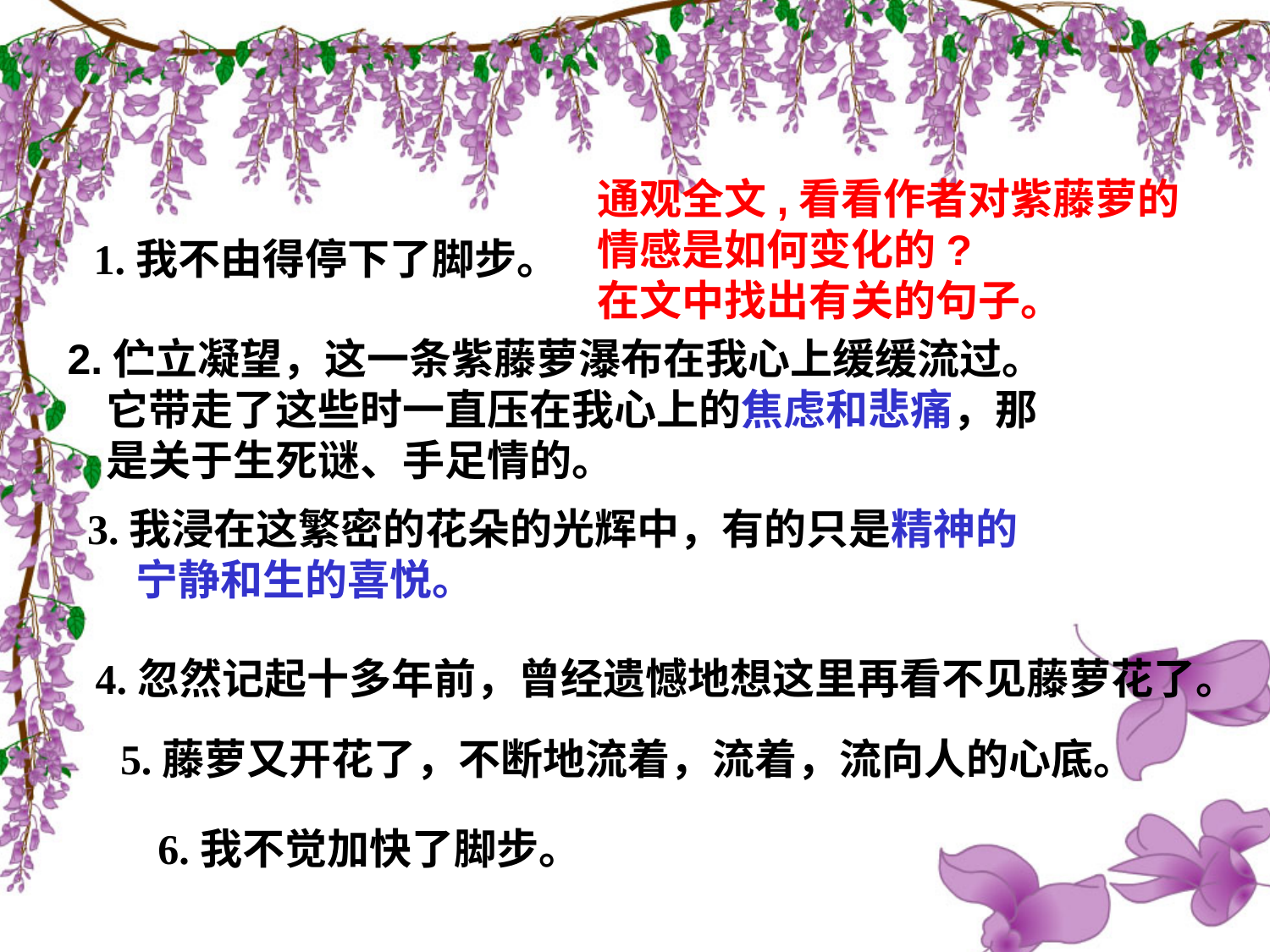

通观全文,看看作者对紫藤萝的情感是如何变化的?
在文中找出有关的句子。
1.我不由得停下了脚步。
2.伫立凝望，这一条紫藤萝瀑布在我心上缓缓流过。
   它带走了这些时一直压在我心上的焦虑和悲痛，那
   是关于生死谜、手足情的。
3.我浸在这繁密的花朵的光辉中，有的只是精神的
    宁静和生的喜悦。
4.忽然记起十多年前，曾经遗憾地想这里再看不见藤萝花了。
5.藤萝又开花了，不断地流着，流着，流向人的心底。
6.我不觉加快了脚步。